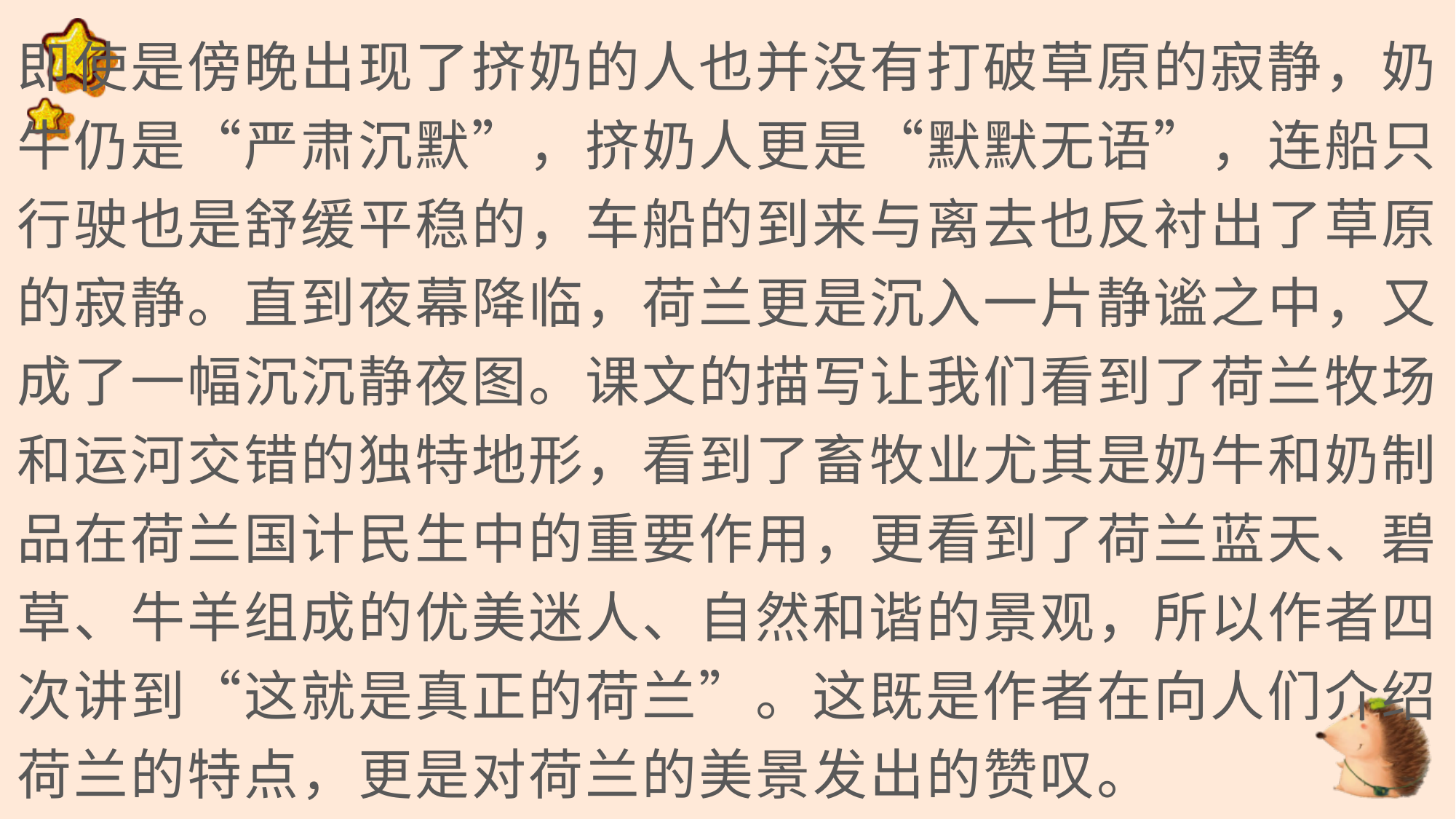

即使是傍晚出现了挤奶的人也并没有打破草原的寂静，奶牛仍是“严肃沉默”，挤奶人更是“默默无语”，连船只行驶也是舒缓平稳的，车船的到来与离去也反衬出了草原的寂静。直到夜幕降临，荷兰更是沉入一片静谧之中，又成了一幅沉沉静夜图。课文的描写让我们看到了荷兰牧场和运河交错的独特地形，看到了畜牧业尤其是奶牛和奶制品在荷兰国计民生中的重要作用，更看到了荷兰蓝天、碧草、牛羊组成的优美迷人、自然和谐的景观，所以作者四次讲到“这就是真正的荷兰”。这既是作者在向人们介绍荷兰的特点，更是对荷兰的美景发出的赞叹。